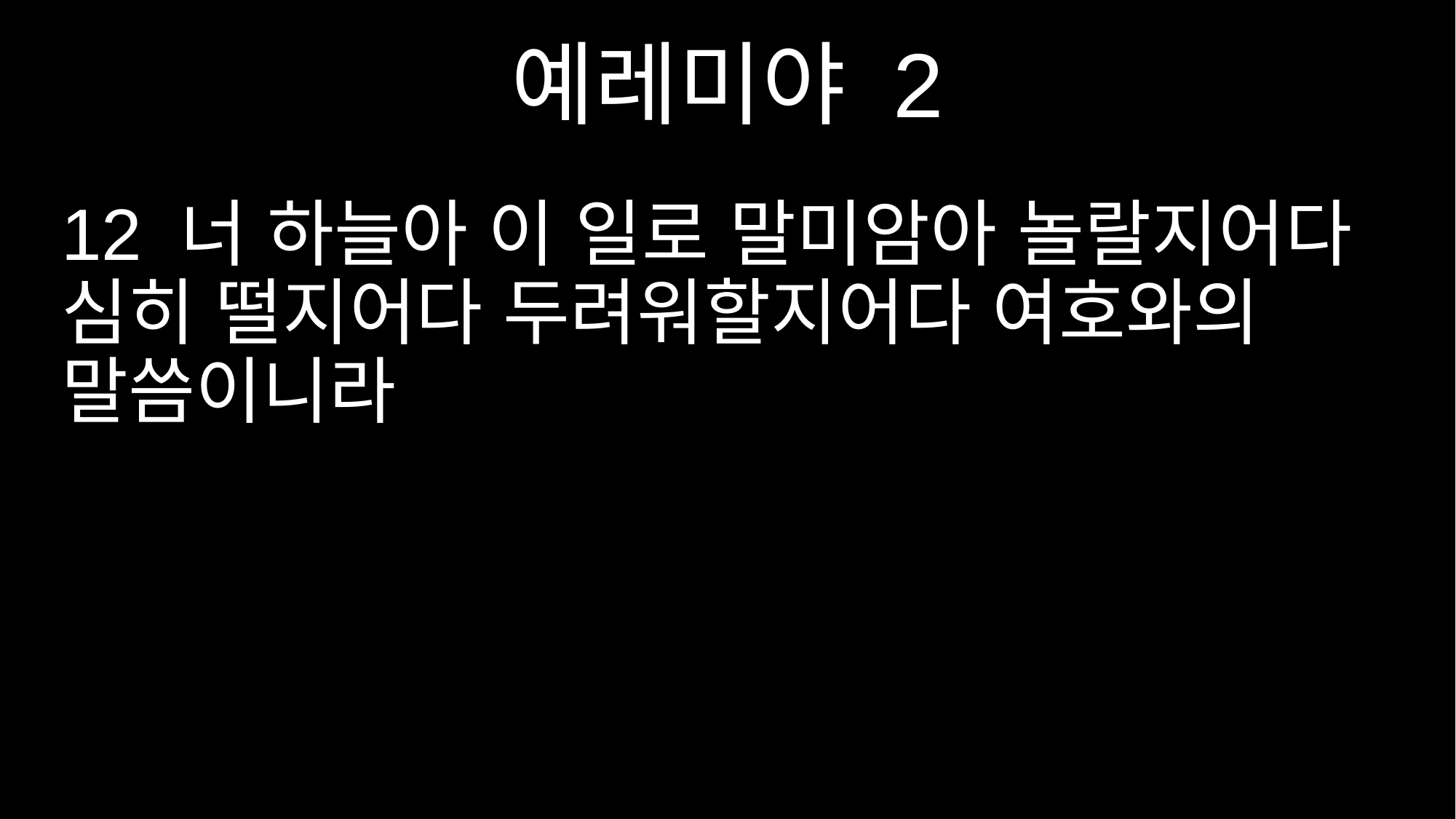

예레미야 2
12 너 하늘아 이 일로 말미암아 놀랄지어다 심히 떨지어다 두려워할지어다 여호와의 말씀이니라